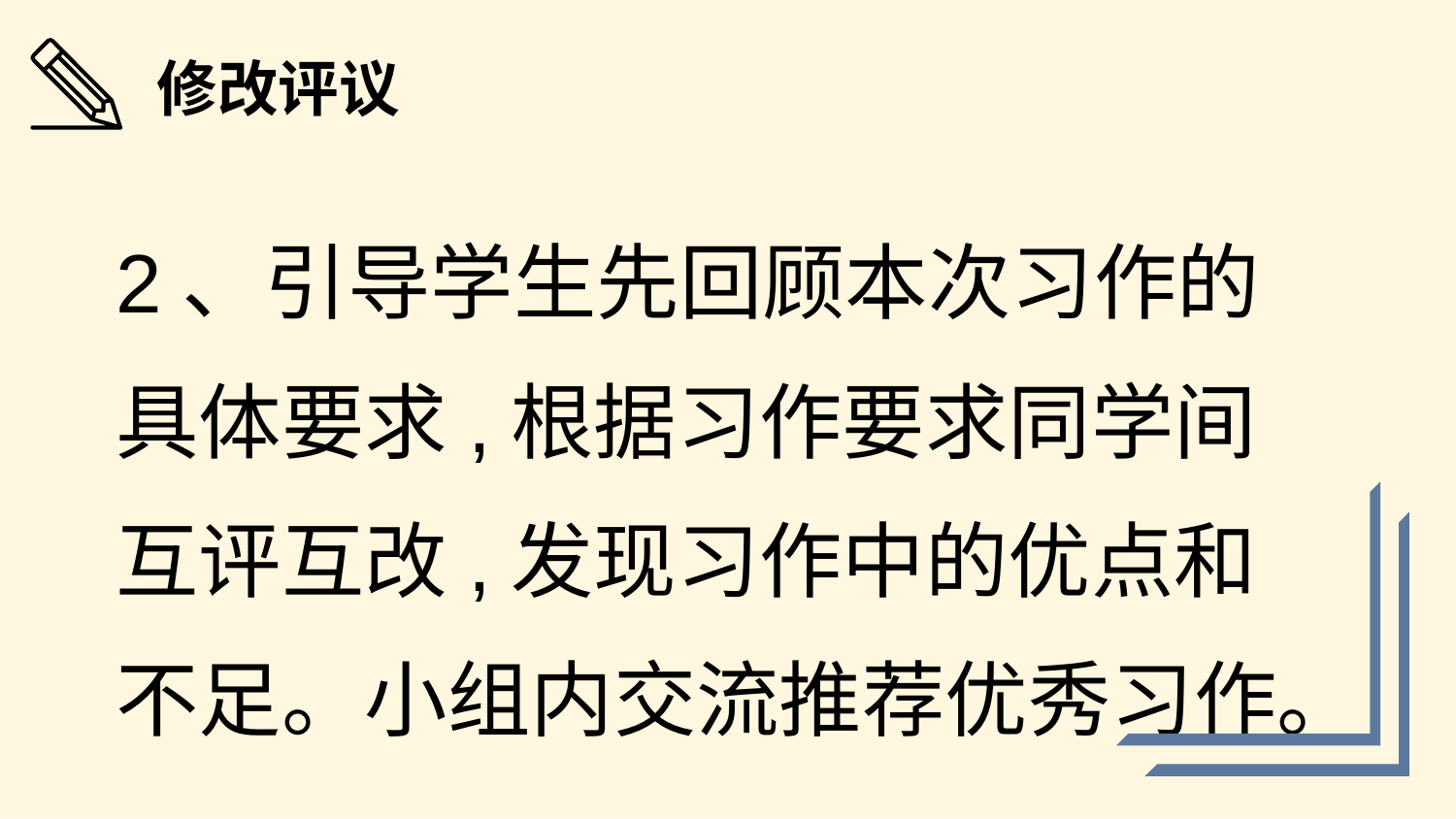

修改评议
2、引导学生先回顾本次习作的具体要求,根据习作要求同学间互评互改,发现习作中的优点和不足。小组内交流推荐优秀习作。